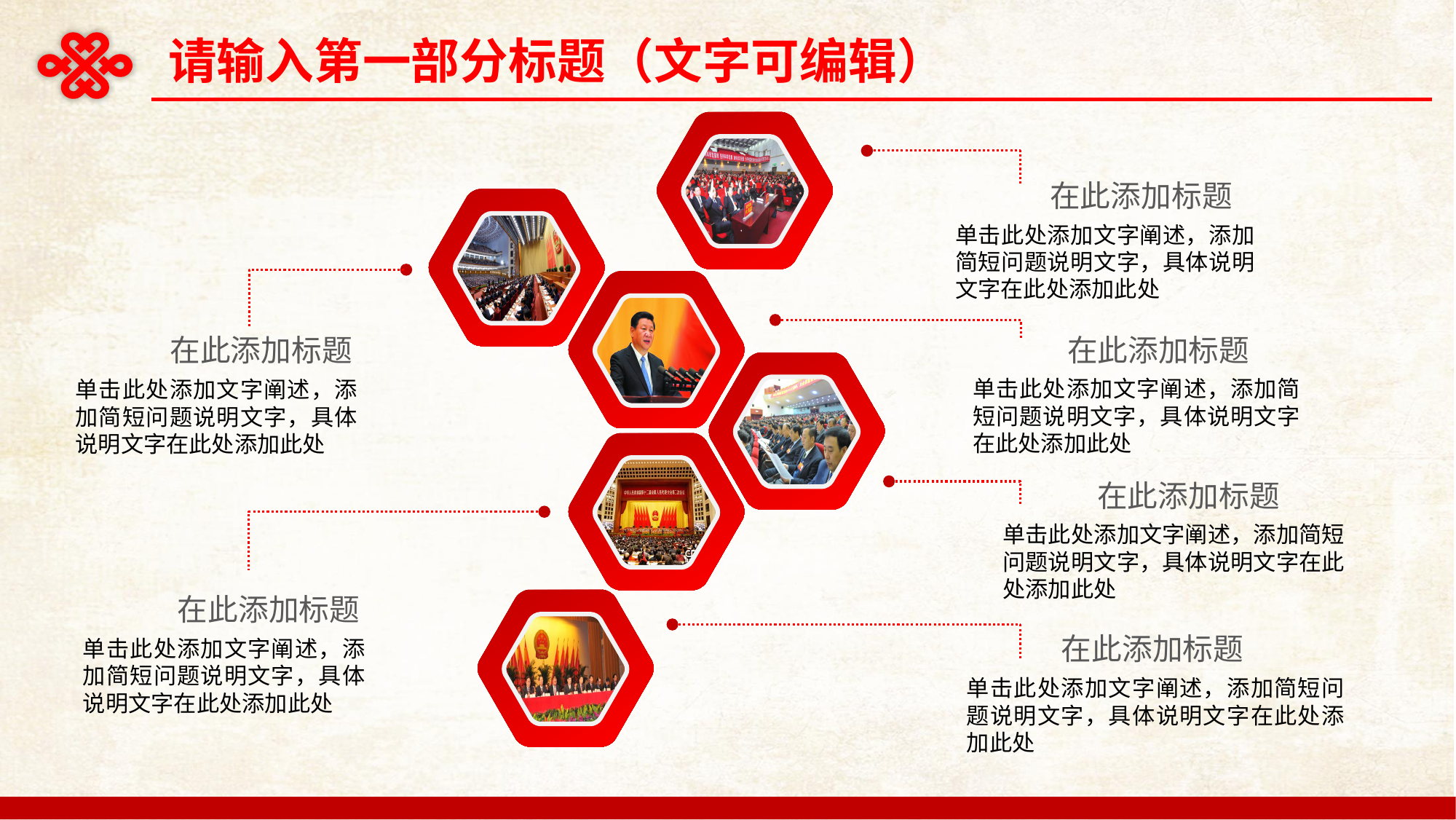

请输入第一部分标题（文字可编辑）

在此添加标题
单击此处添加文字阐述，添加简短问题说明文字，具体说明文字在此处添加此处

在此添加标题
单击此处添加文字阐述，添加简短问题说明文字，具体说明文字在此处添加此处

在此添加标题
单击此处添加文字阐述，添加简短问题说明文字，具体说明文字在此处添加此处

在此添加标题
单击此处添加文字阐述，添加简短问题说明文字，具体说明文字在此处添加此处

在此添加标题
单击此处添加文字阐述，添加简短问题说明文字，具体说明文字在此处添加此处

在此添加标题
单击此处添加文字阐述，添加简短问题说明文字，具体说明文字在此处添加此处